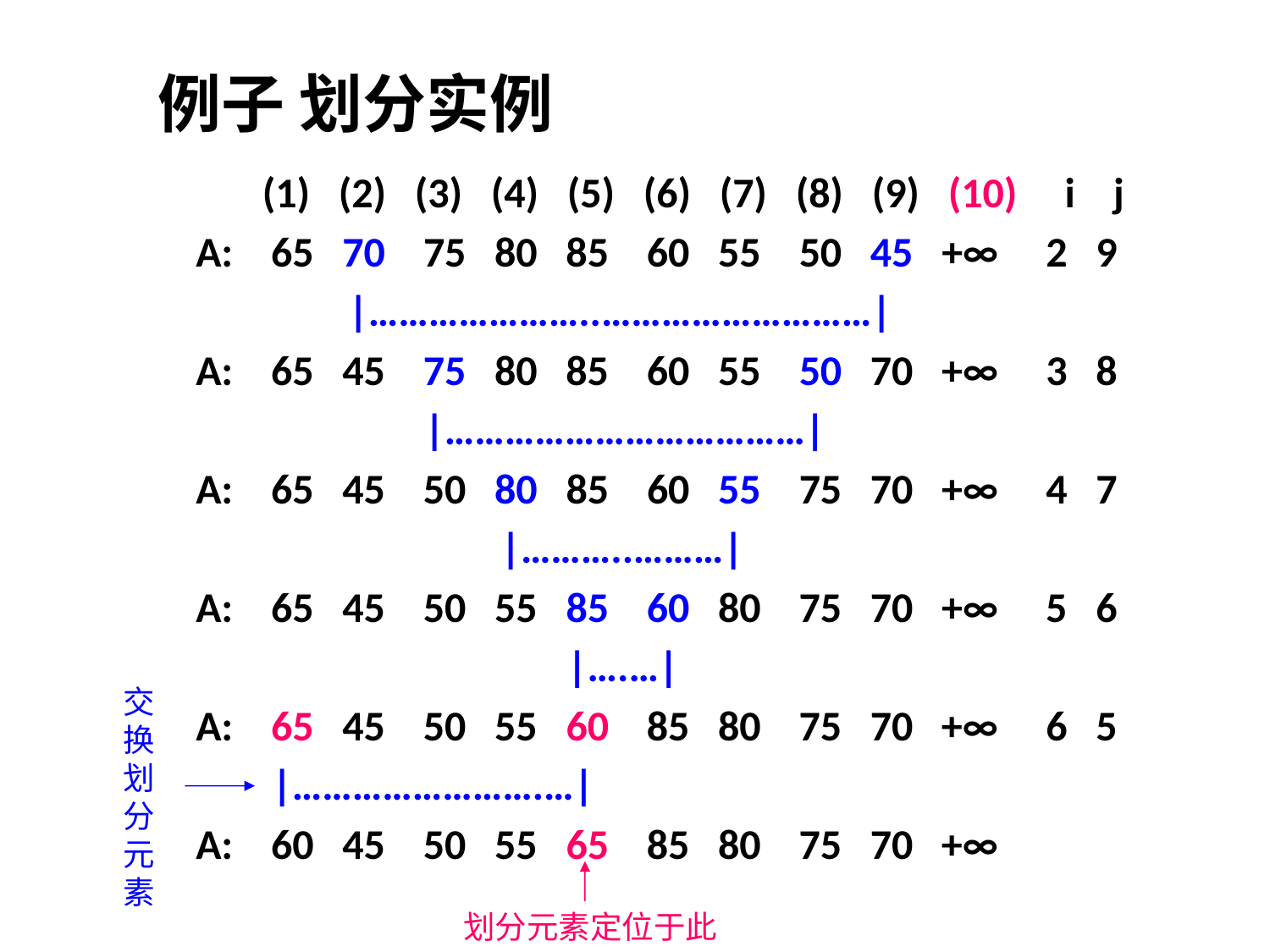

例子 划分实例
           (1)   (2)   (3)   (4)   (5)   (6)   (7)   (8)   (9)   (10)     i    j
    A:    65   70    75   80   85    60   55    50   45   +∞     2   9
                    |…………………..………………………|
    A:    65   45    75   80   85    60   55    50   70   +∞     3   8
                            |………………………………|
    A:    65   45    50   80   85    60   55    75   70   +∞     4   7
                                    |………..………|
    A:    65   45    50   55   85    60   80    75   70   +∞     5   6
                                           |….…|
    A:    65   45    50   55   60    85   80    75   70   +∞     6   5
            |…………………….…|
    A:    60   45    50   55   65    85   80    75   70   +∞
交换划分元素

划分元素定位于此